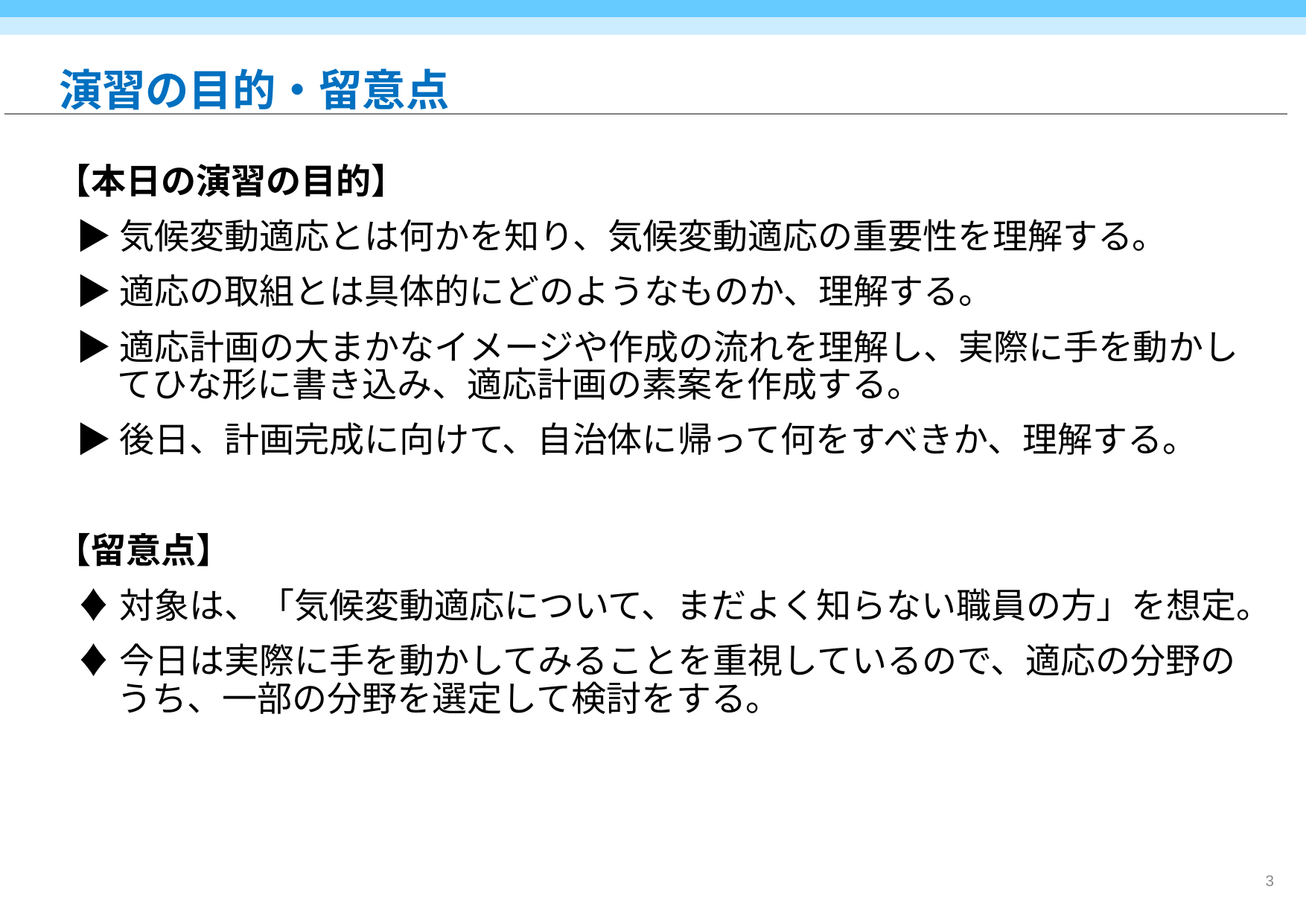

# 演習の目的・留意点
【本日の演習の目的】
▶気候変動適応とは何かを知り、気候変動適応の重要性を理解する。
▶適応の取組とは具体的にどのようなものか、理解する。
▶適応計画の大まかなイメージや作成の流れを理解し、実際に手を動かしてひな形に書き込み、適応計画の素案を作成する。
▶後日、計画完成に向けて、自治体に帰って何をすべきか、理解する。

【留意点】
♦対象は、「気候変動適応について、まだよく知らない職員の方」を想定。
♦今日は実際に手を動かしてみることを重視しているので、適応の分野のうち、一部の分野を選定して検討をする。
3